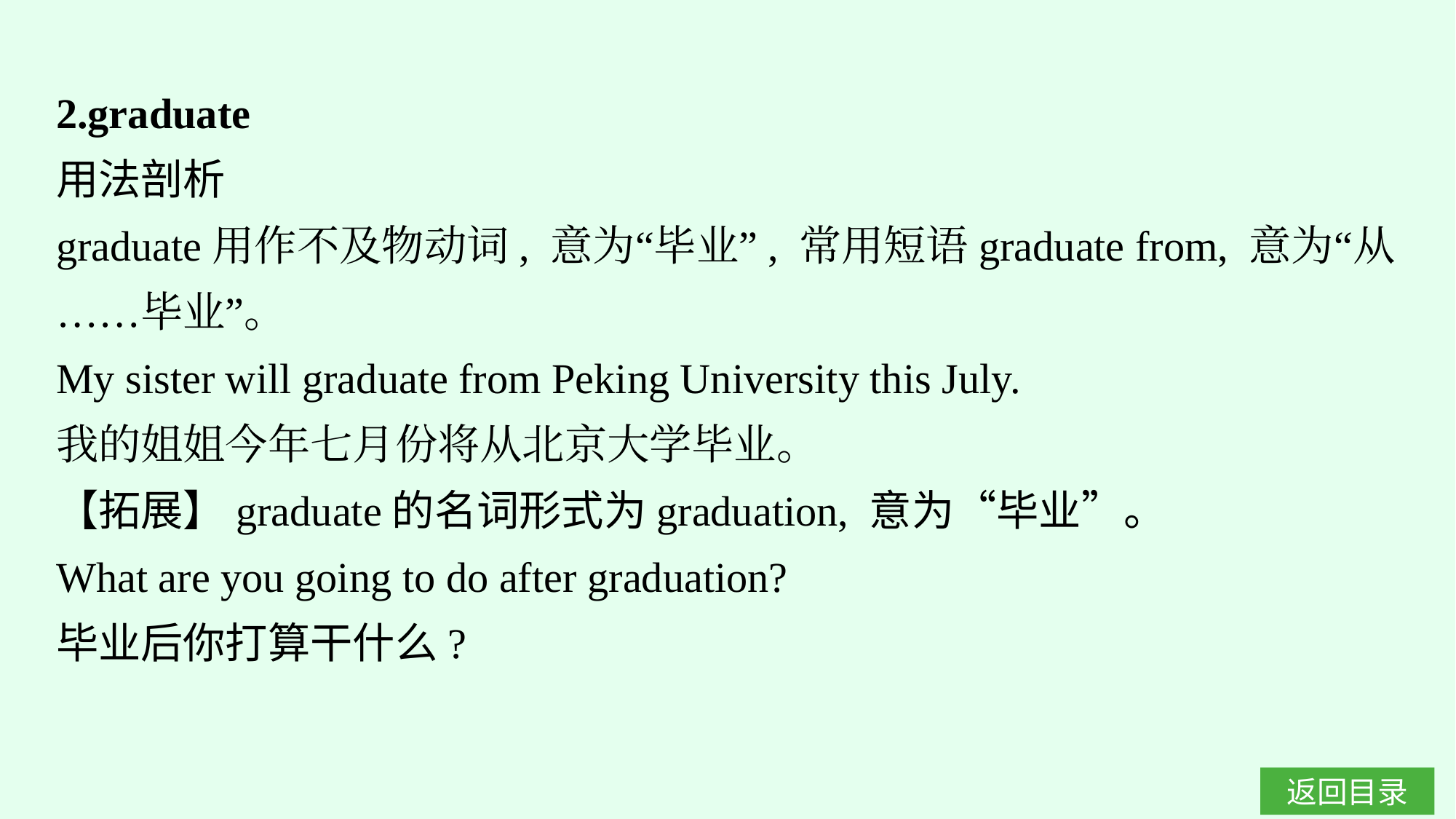

2.graduate
用法剖析
graduate用作不及物动词, 意为“毕业”, 常用短语graduate from, 意为“从……毕业”。
My sister will graduate from Peking University this July.
我的姐姐今年七月份将从北京大学毕业。
【拓展】graduate的名词形式为graduation, 意为“毕业”。
What are you going to do after graduation?
毕业后你打算干什么?